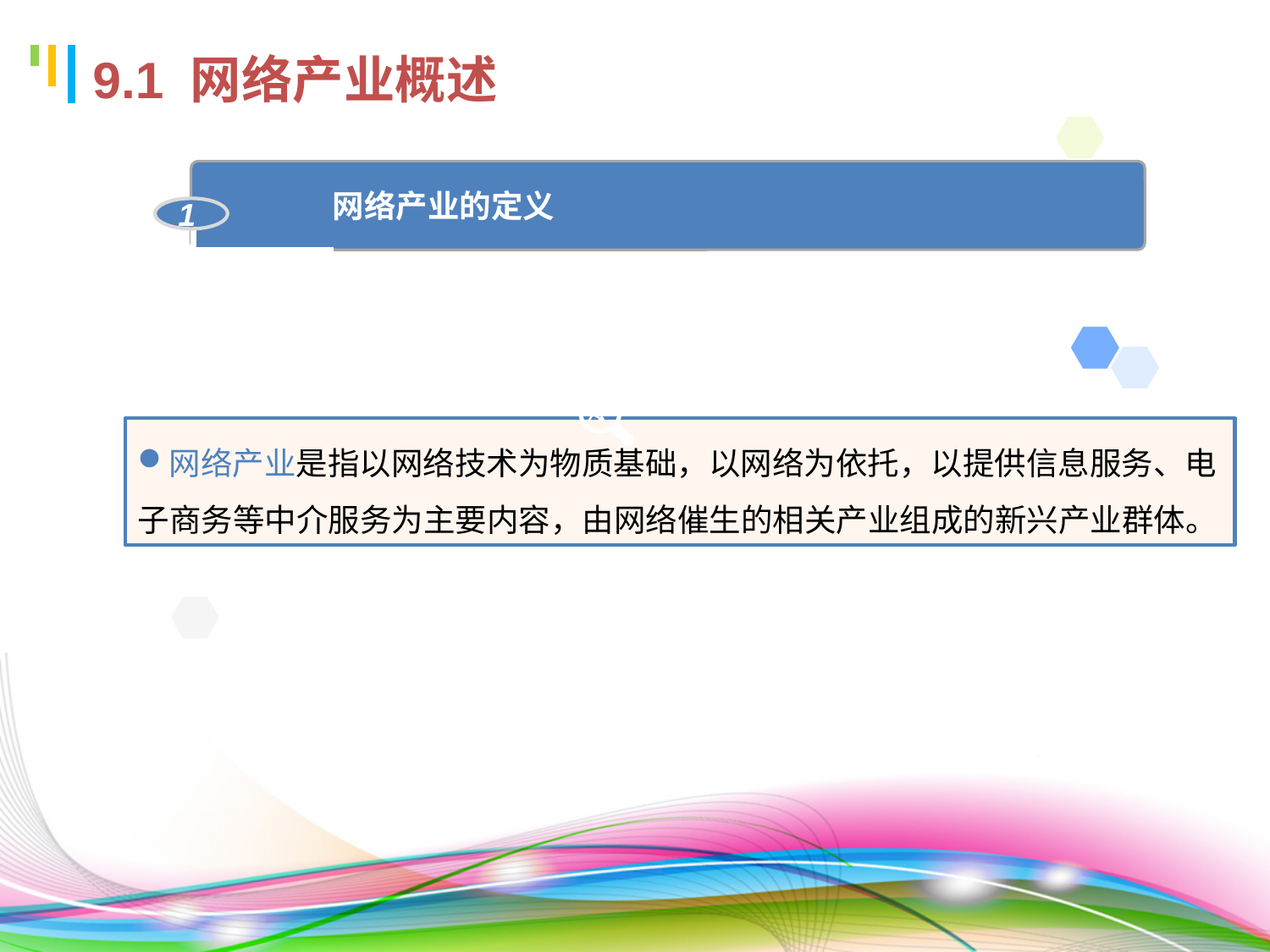

9.1 网络产业概述

	网络产业的定义
1

网络产业是指以网络技术为物质基础，以网络为依托，以提供信息服务、电子商务等中介服务为主要内容，由网络催生的相关产业组成的新兴产业群体。